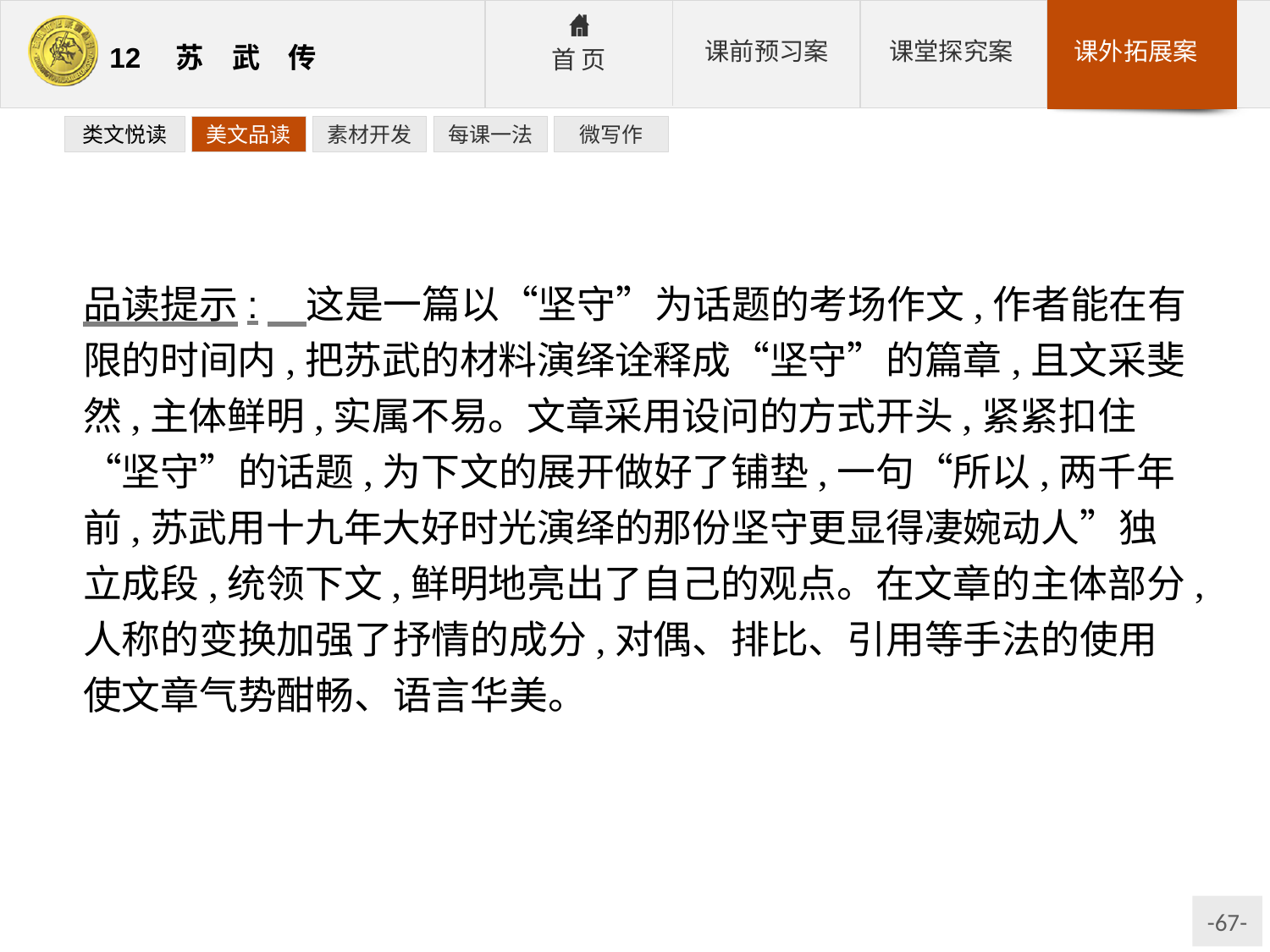

类文悦读
美文品读
素材开发
每课一法
微写作
品读提示:　这是一篇以“坚守”为话题的考场作文,作者能在有限的时间内,把苏武的材料演绎诠释成“坚守”的篇章,且文采斐然,主体鲜明,实属不易。文章采用设问的方式开头,紧紧扣住“坚守”的话题,为下文的展开做好了铺垫,一句“所以,两千年前,苏武用十九年大好时光演绎的那份坚守更显得凄婉动人”独立成段,统领下文,鲜明地亮出了自己的观点。在文章的主体部分,人称的变换加强了抒情的成分,对偶、排比、引用等手法的使用使文章气势酣畅、语言华美。